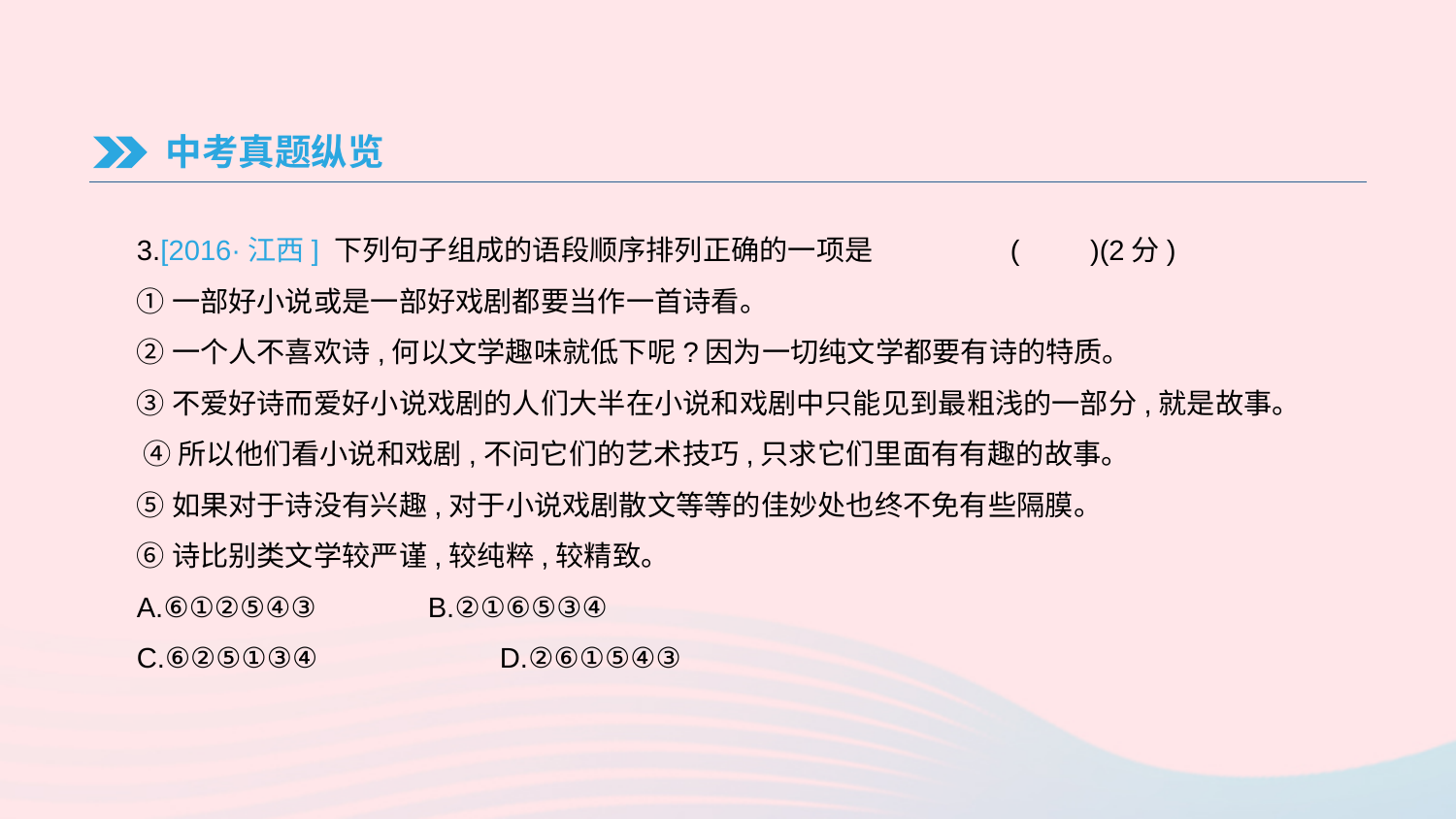

中考真题纵览

3.[2016·江西] 下列句子组成的语段顺序排列正确的一项是	(　　)(2分)
①一部好小说或是一部好戏剧都要当作一首诗看。
②一个人不喜欢诗,何以文学趣味就低下呢?因为一切纯文学都要有诗的特质。
③不爱好诗而爱好小说戏剧的人们大半在小说和戏剧中只能见到最粗浅的一部分,就是故事。
 ④所以他们看小说和戏剧,不问它们的艺术技巧,只求它们里面有有趣的故事。
⑤如果对于诗没有兴趣,对于小说戏剧散文等等的佳妙处也终不免有些隔膜。
⑥诗比别类文学较严谨,较纯粹,较精致。
A.⑥①②⑤④③　	B.②①⑥⑤③④
C.⑥②⑤①③④	         D.②⑥①⑤④③